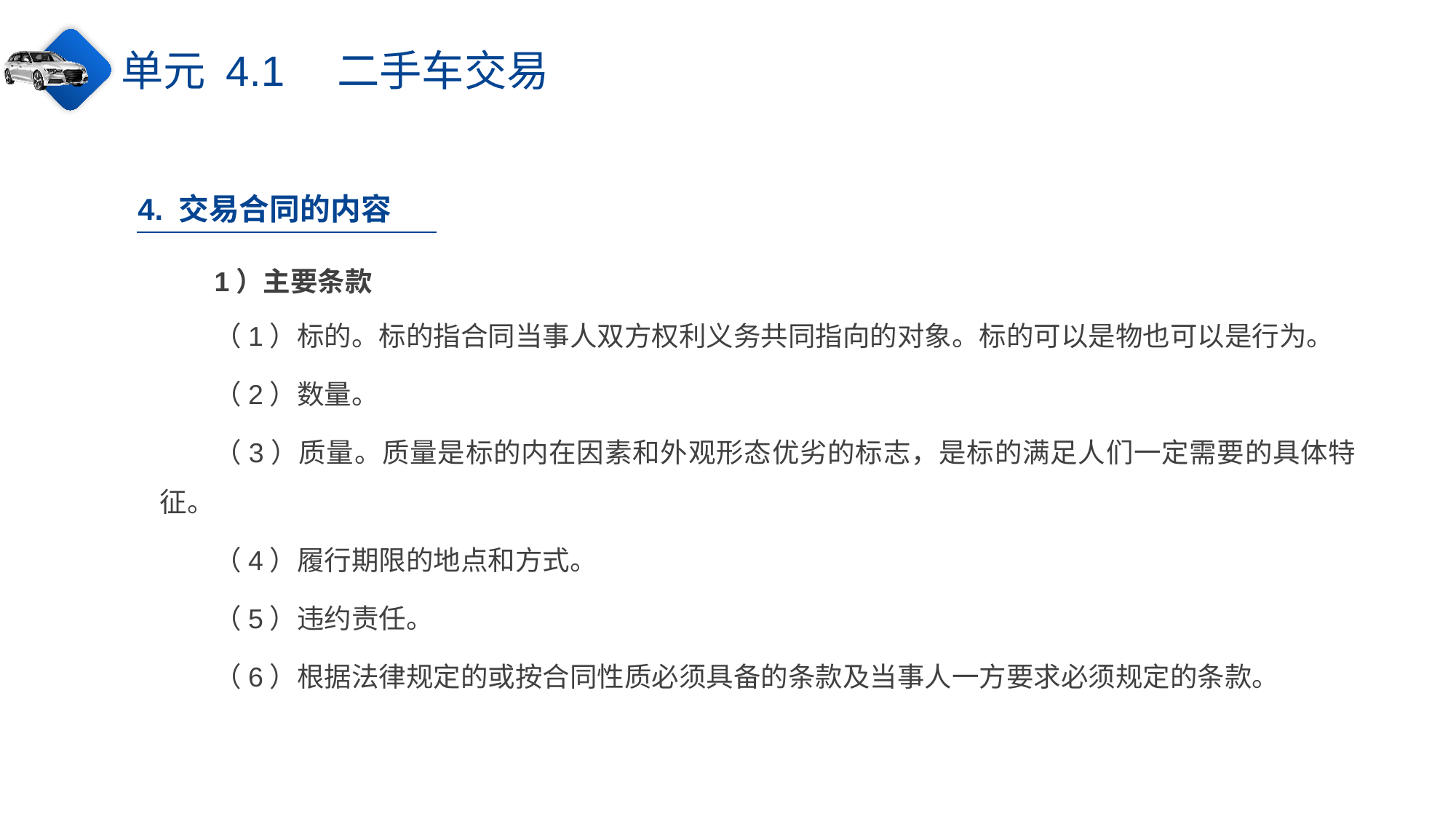

单元 4.1　二手车交易
4. 交易合同的内容
1）主要条款
（1）标的。标的指合同当事人双方权利义务共同指向的对象。标的可以是物也可以是行为。
（2）数量。
（3）质量。质量是标的内在因素和外观形态优劣的标志，是标的满足人们一定需要的具体特征。
（4）履行期限的地点和方式。
（5）违约责任。
（6）根据法律规定的或按合同性质必须具备的条款及当事人一方要求必须规定的条款。